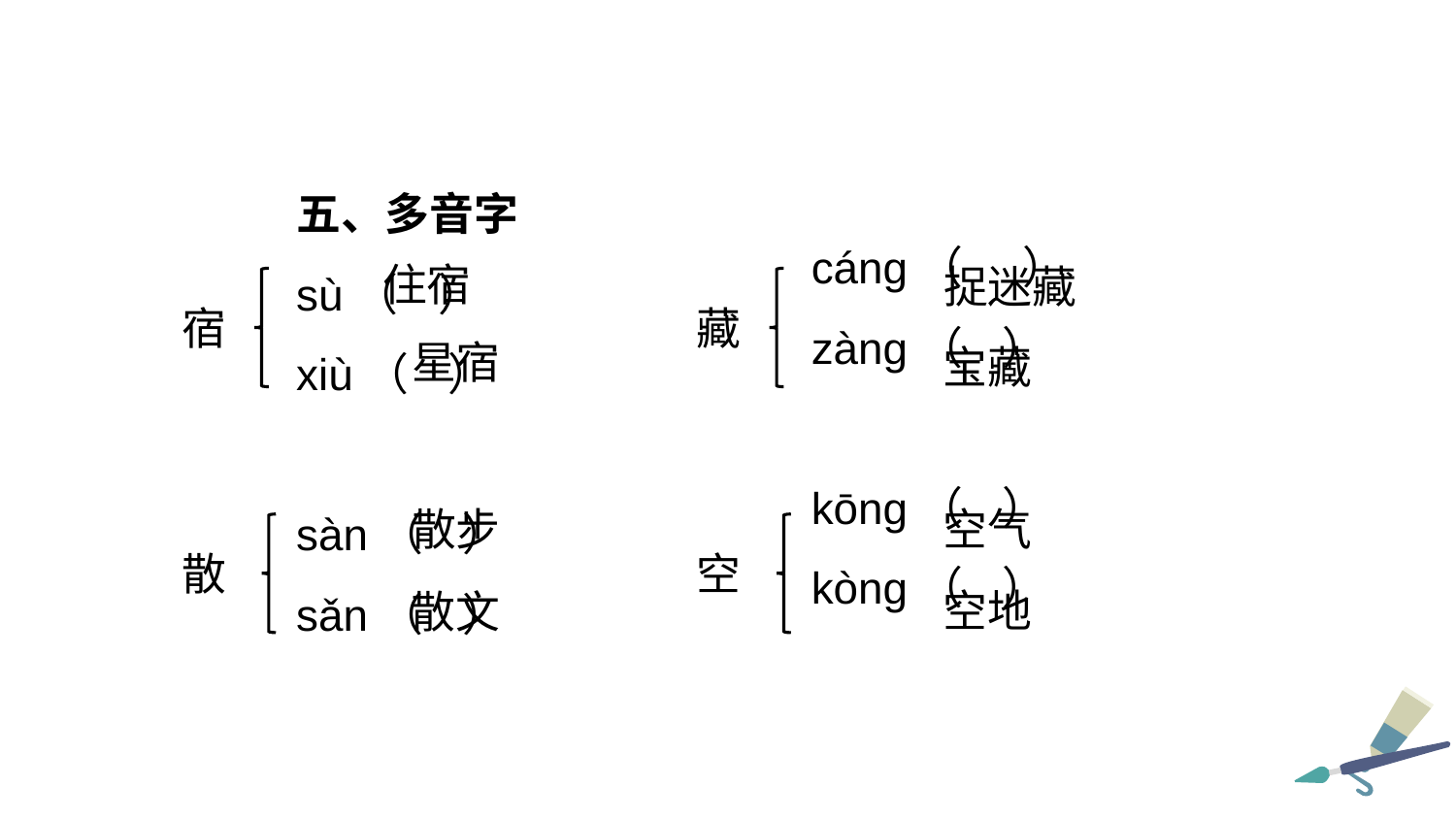

五、多音字
sù（    ）
xiù（    ）

sàn（    ）
sǎn（    ）

cáng（      ）
zàng（    ）

kōng（    ）
kòng（    ）
住宿
捉迷藏

宿
藏
星宿
宝藏
散步
空气

散
空
空地
散文